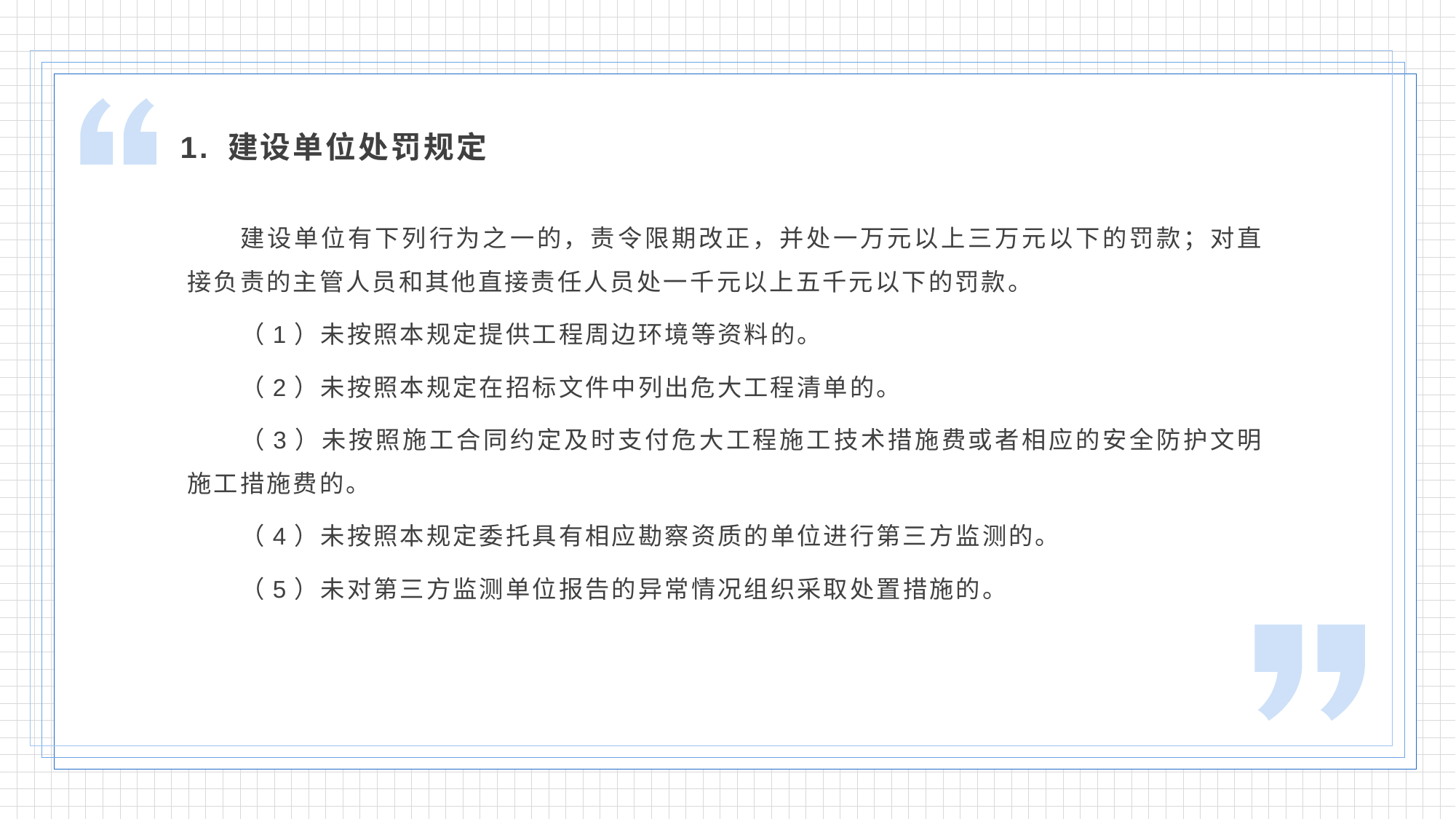

1. 建设单位处罚规定

建设单位有下列行为之一的，责令限期改正，并处一万元以上三万元以下的罚款；对直接负责的主管人员和其他直接责任人员处一千元以上五千元以下的罚款。
（1）未按照本规定提供工程周边环境等资料的。
（2）未按照本规定在招标文件中列出危大工程清单的。
（3）未按照施工合同约定及时支付危大工程施工技术措施费或者相应的安全防护文明施工措施费的。
（4）未按照本规定委托具有相应勘察资质的单位进行第三方监测的。
（5）未对第三方监测单位报告的异常情况组织采取处置措施的。